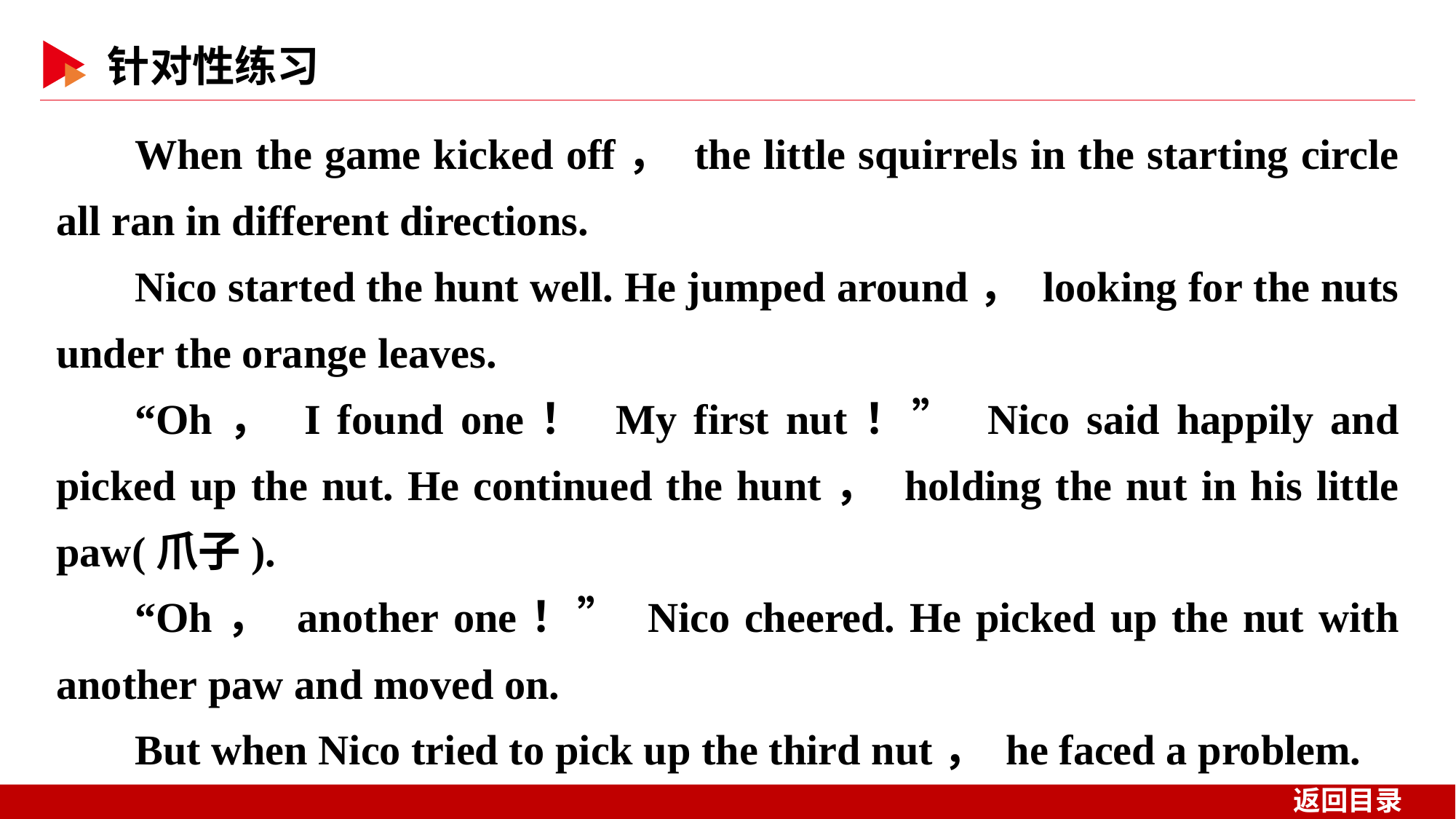

When the game kicked off， the little squirrels in the starting circle all ran in different directions.
Nico started the hunt well. He jumped around， looking for the nuts under the orange leaves.
“Oh， I found one！ My first nut！” Nico said happily and picked up the nut. He continued the hunt， holding the nut in his little paw(爪子).
“Oh， another one！” Nico cheered. He picked up the nut with another paw and moved on.
But when Nico tried to pick up the third nut， he faced a problem.